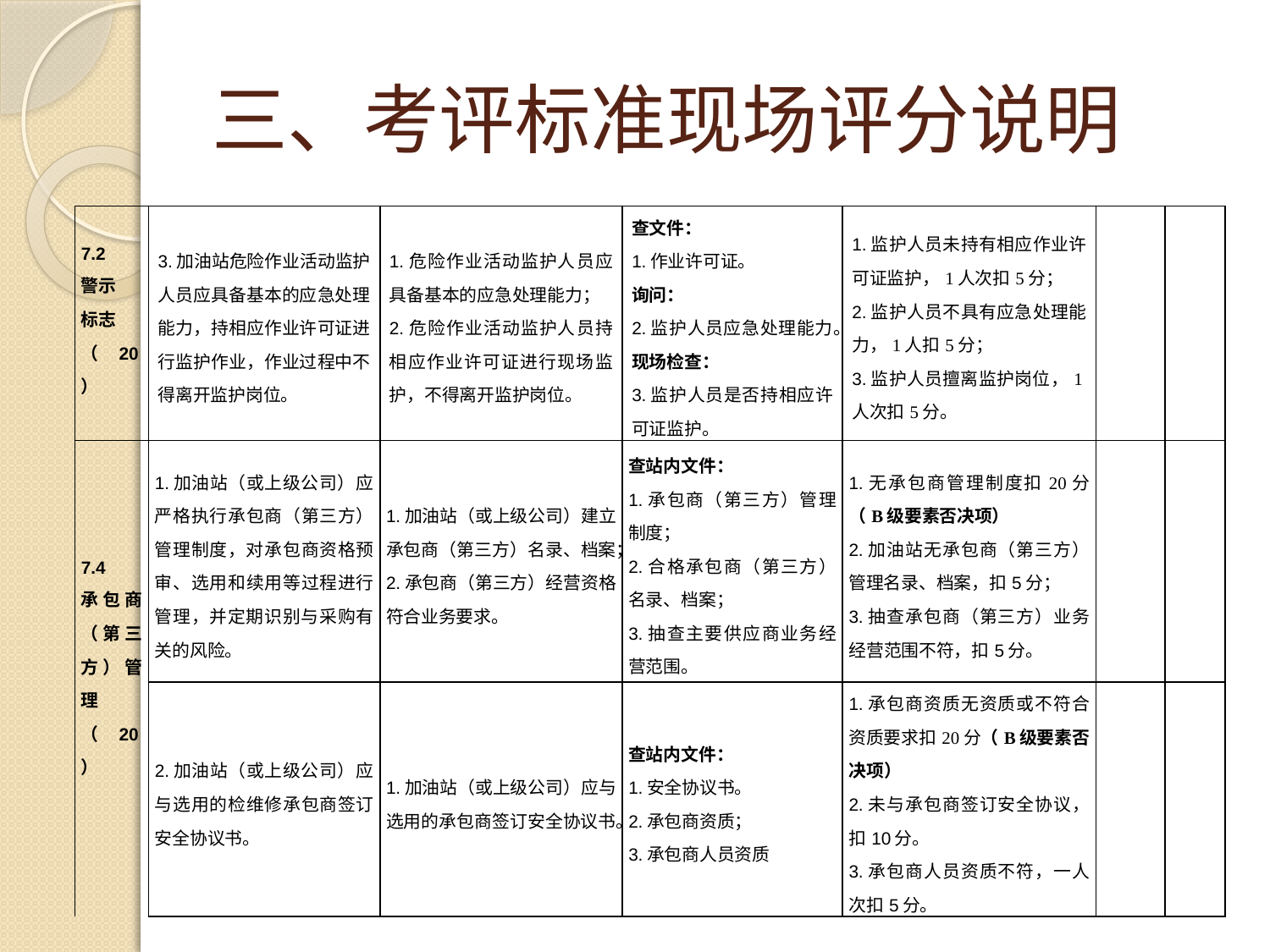

# 三、考评标准现场评分说明
| 7.2 警示 标志 （20） | 3.加油站危险作业活动监护人员应具备基本的应急处理能力，持相应作业许可证进行监护作业，作业过程中不得离开监护岗位。 | 1.危险作业活动监护人员应具备基本的应急处理能力； 2.危险作业活动监护人员持相应作业许可证进行现场监护，不得离开监护岗位。 | 查文件： 1.作业许可证。 询问： 2.监护人员应急处理能力。 现场检查： 3.监护人员是否持相应许可证监护。 | 1.监护人员未持有相应作业许可证监护，1人次扣5分； 2.监护人员不具有应急处理能力，1人扣5分； 3.监护人员擅离监护岗位，1人次扣5分。 |  |  |
| --- | --- | --- | --- | --- | --- | --- |
| 7.4 承包商（第三方）管理 （20） | 1.加油站（或上级公司）应严格执行承包商（第三方）管理制度，对承包商资格预审、选用和续用等过程进行管理，并定期识别与采购有关的风险。 | 1.加油站（或上级公司）建立承包商（第三方）名录、档案； 2.承包商（第三方）经营资格符合业务要求。 | 查站内文件： 1.承包商（第三方）管理制度； 2.合格承包商（第三方）名录、档案； 3.抽查主要供应商业务经营范围。 | 1.无承包商管理制度扣20分（B级要素否决项） 2.加油站无承包商（第三方）管理名录、档案，扣5分； 3.抽查承包商（第三方）业务经营范围不符，扣5分。 |  |  |
|  | 2.加油站（或上级公司）应与选用的检维修承包商签订安全协议书。 | 1.加油站（或上级公司）应与选用的承包商签订安全协议书。 | 查站内文件： 1.安全协议书。 2.承包商资质； 3.承包商人员资质 | 1.承包商资质无资质或不符合资质要求扣20分（B级要素否决项） 2.未与承包商签订安全协议，扣10分。 3.承包商人员资质不符，一人次扣5分。 |  |  |